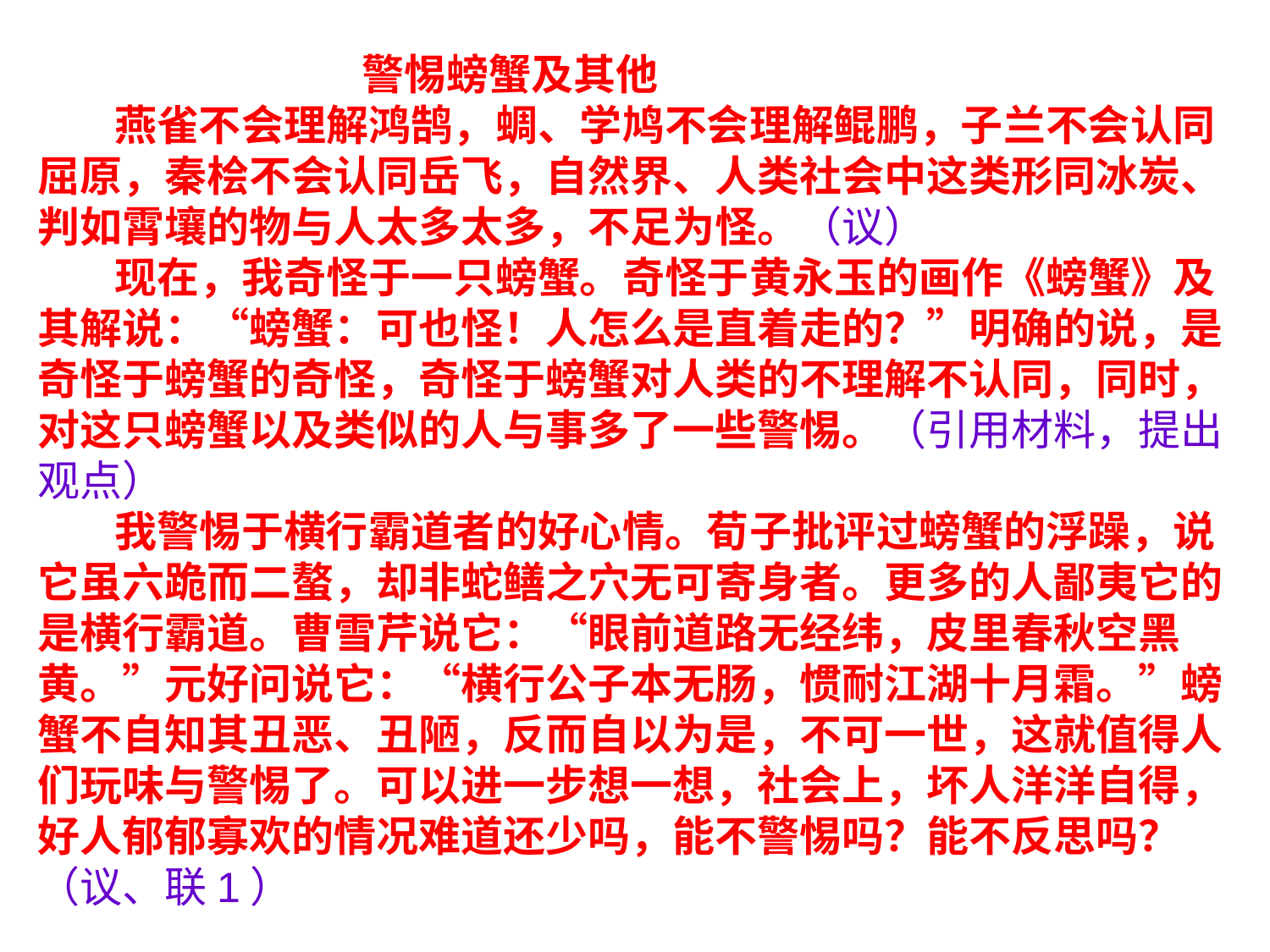

警惕螃蟹及其他
       燕雀不会理解鸿鹄，蜩、学鸠不会理解鲲鹏，子兰不会认同屈原，秦桧不会认同岳飞，自然界、人类社会中这类形同冰炭、判如霄壤的物与人太多太多，不足为怪。（议）
       现在，我奇怪于一只螃蟹。奇怪于黄永玉的画作《螃蟹》及其解说：“螃蟹：可也怪！人怎么是直着走的？”明确的说，是奇怪于螃蟹的奇怪，奇怪于螃蟹对人类的不理解不认同，同时，对这只螃蟹以及类似的人与事多了一些警惕。（引用材料，提出观点）
       我警惕于横行霸道者的好心情。荀子批评过螃蟹的浮躁，说它虽六跪而二螯，却非蛇鳝之穴无可寄身者。更多的人鄙夷它的是横行霸道。曹雪芹说它：“眼前道路无经纬，皮里春秋空黑黄。”元好问说它：“横行公子本无肠，惯耐江湖十月霜。”螃蟹不自知其丑恶、丑陋，反而自以为是，不可一世，这就值得人们玩味与警惕了。可以进一步想一想，社会上，坏人洋洋自得，好人郁郁寡欢的情况难道还少吗，能不警惕吗？能不反思吗？（议、联1）